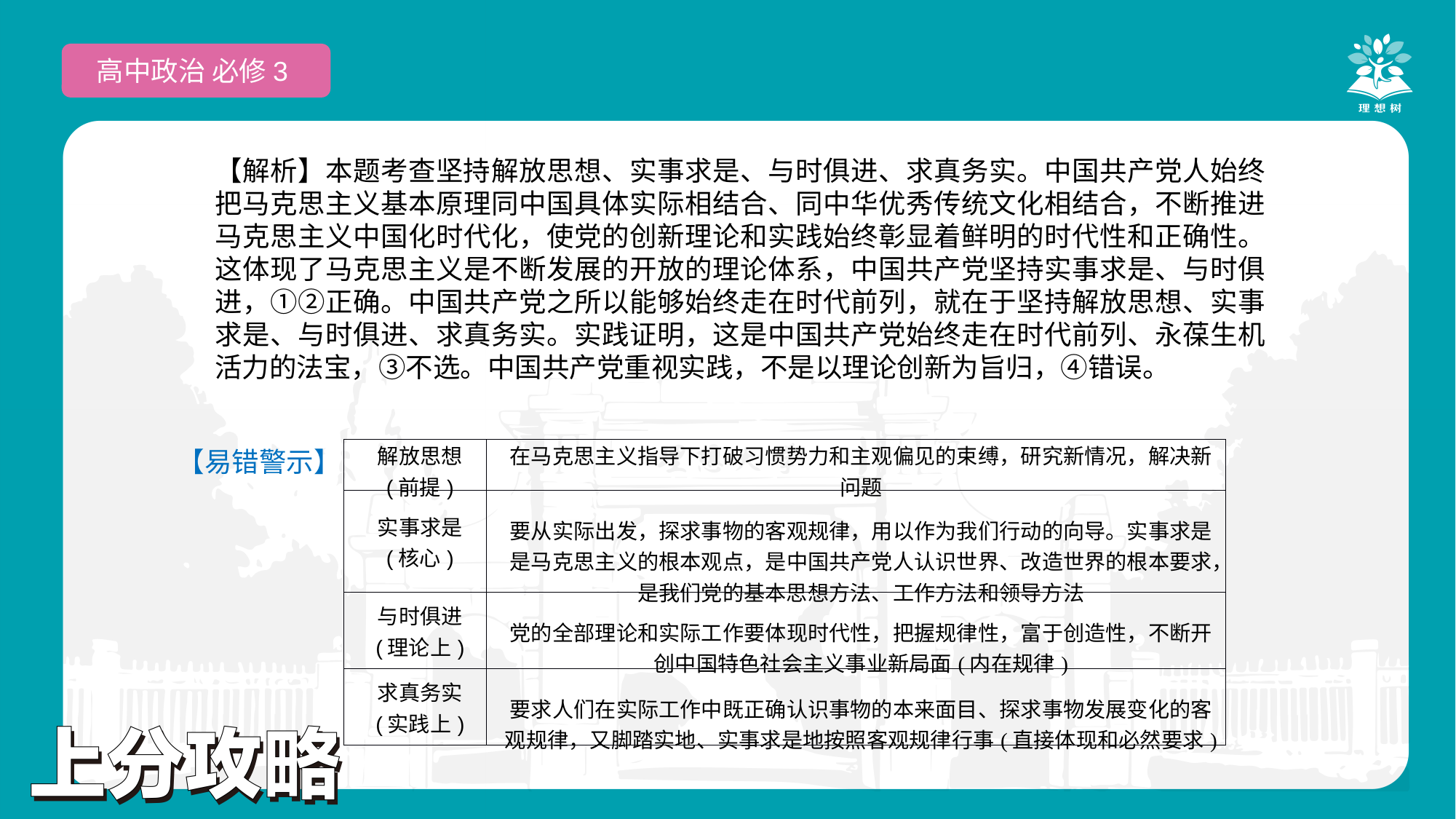

高中政治 必修3
【解析】本题考查坚持解放思想、实事求是、与时俱进、求真务实。中国共产党人始终把马克思主义基本原理同中国具体实际相结合、同中华优秀传统文化相结合，不断推进马克思主义中国化时代化，使党的创新理论和实践始终彰显着鲜明的时代性和正确性。这体现了马克思主义是不断发展的开放的理论体系，中国共产党坚持实事求是、与时俱进，①②正确。中国共产党之所以能够始终走在时代前列，就在于坚持解放思想、实事求是、与时俱进、求真务实。实践证明，这是中国共产党始终走在时代前列、永葆生机活力的法宝，③不选。中国共产党重视实践，不是以理论创新为旨归，④错误。
【易错警示】
| 解放思想 (前提) | 在马克思主义指导下打破习惯势力和主观偏见的束缚，研究新情况，解决新问题 |
| --- | --- |
| 实事求是 (核心) | 要从实际出发，探求事物的客观规律，用以作为我们行动的向导。实事求是是马克思主义的根本观点，是中国共产党人认识世界、改造世界的根本要求，是我们党的基本思想方法、工作方法和领导方法 |
| 与时俱进 (理论上) | 党的全部理论和实际工作要体现时代性，把握规律性，富于创造性，不断开创中国特色社会主义事业新局面(内在规律) |
| 求真务实 (实践上) | 要求人们在实际工作中既正确认识事物的本来面目、探求事物发展变化的客观规律，又脚踏实地、实事求是地按照客观规律行事(直接体现和必然要求) |